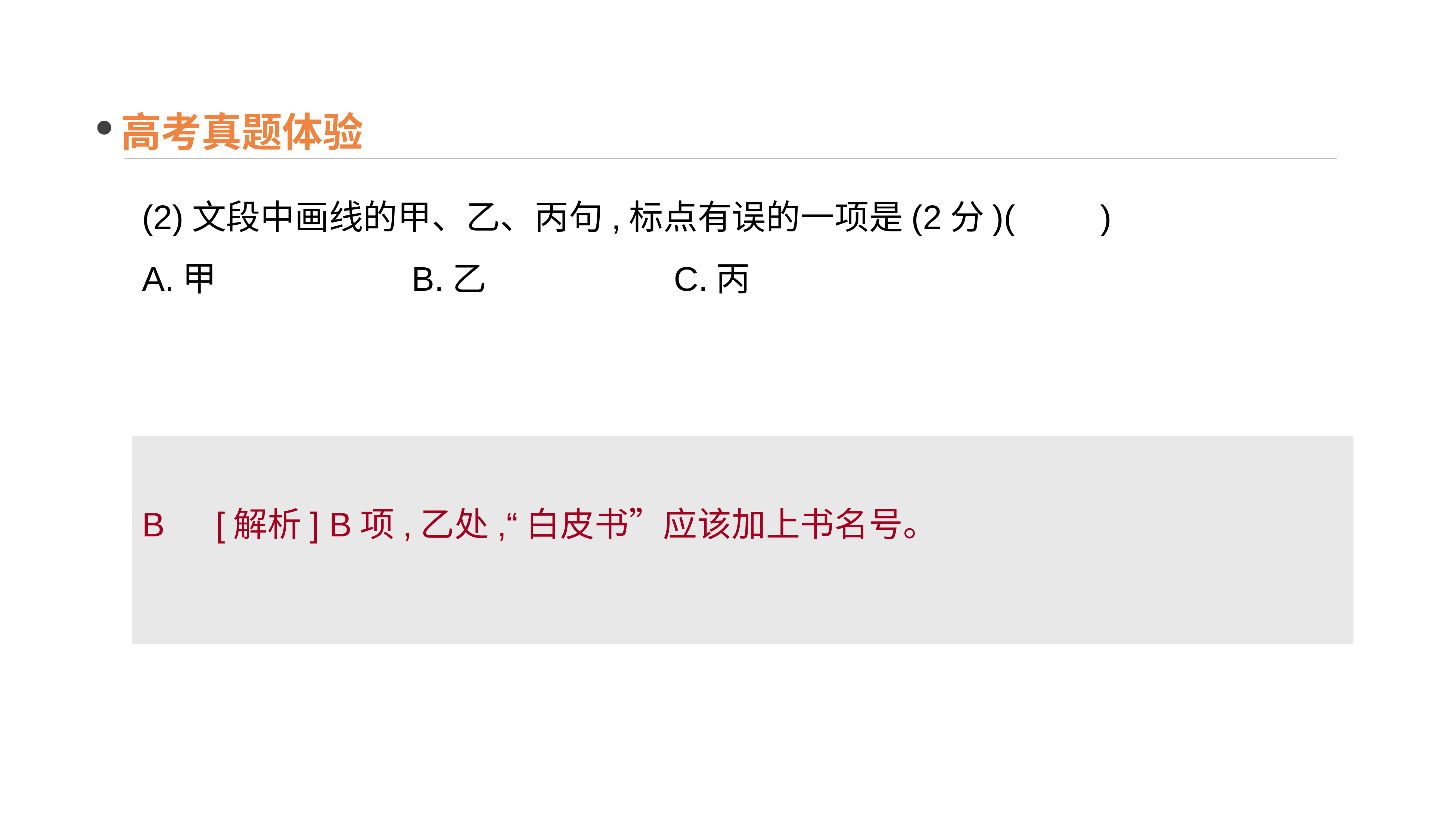

高考真题体验

(2)文段中画线的甲、乙、丙句,标点有误的一项是(2分)(　　)
A.甲　　　　　  B.乙　　　　　 C.丙

B　[解析] B项,乙处,“白皮书”应该加上书名号。